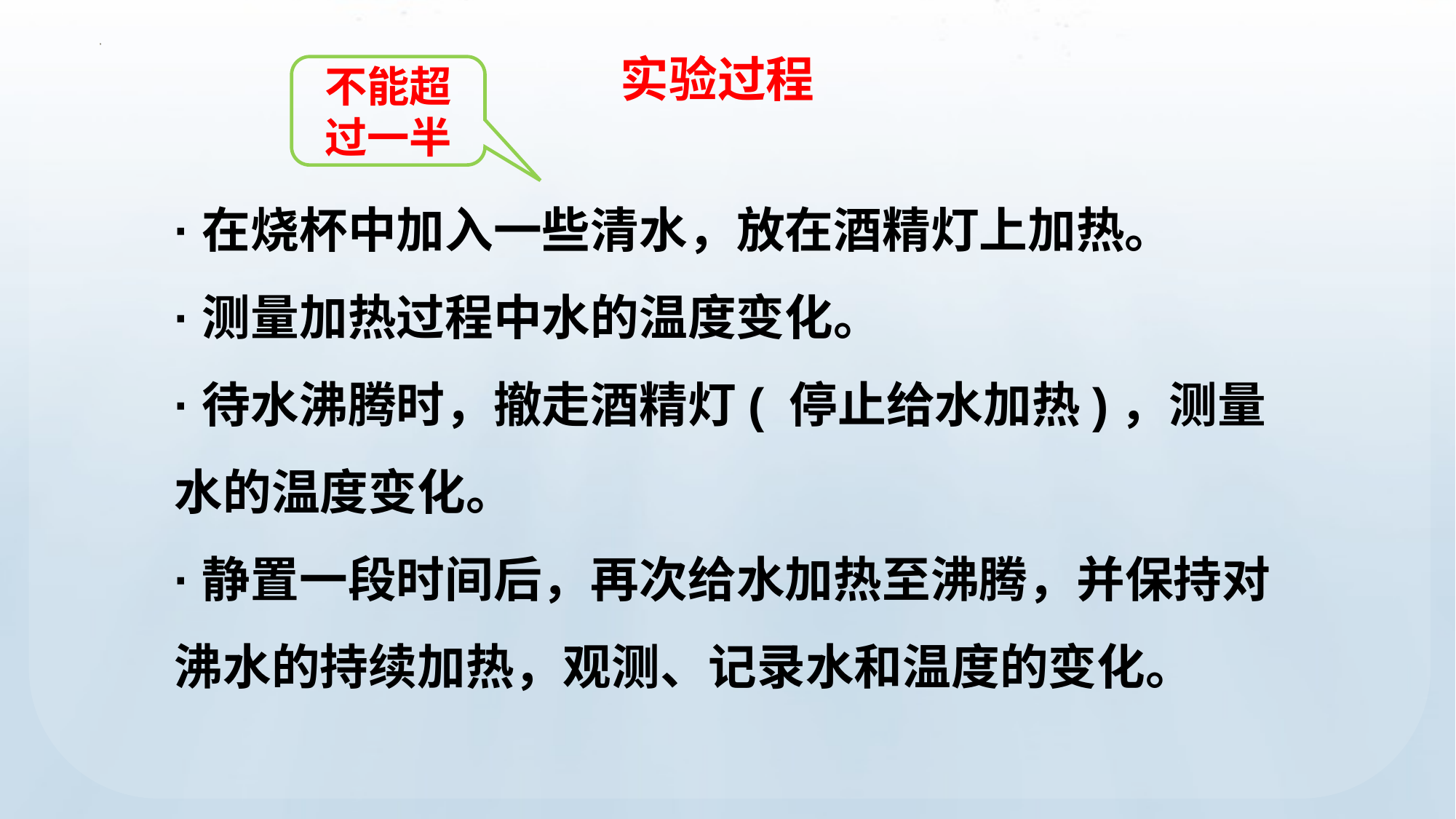

实验过程
不能超过一半
·在烧杯中加入一些清水，放在酒精灯上加热。
·测量加热过程中水的温度变化。
·待水沸腾时，撤走酒精灯( 停止给水加热)，测量水的温度变化。
·静置一段时间后，再次给水加热至沸腾，并保持对沸水的持续加热，观测、记录水和温度的变化。